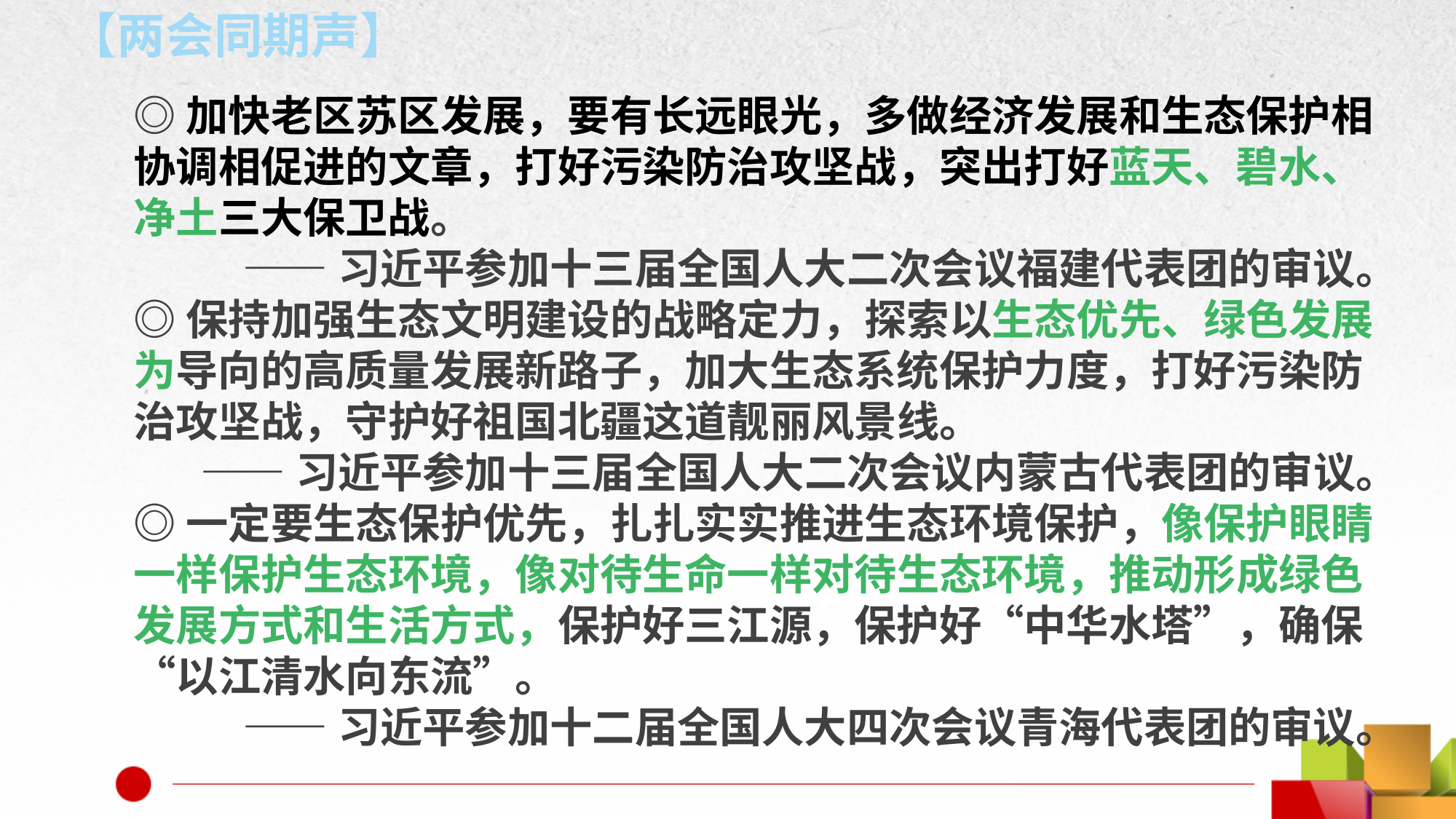

【两会同期声】
◎加快老区苏区发展，要有长远眼光，多做经济发展和生态保护相协调相促进的文章，打好污染防治攻坚战，突出打好蓝天、碧水、净土三大保卫战。
      ——习近平参加十三届全国人大二次会议福建代表团的审议。
◎保持加强生态文明建设的战略定力，探索以生态优先、绿色发展为导向的高质量发展新路子，加大生态系统保护力度，打好污染防治攻坚战，守护好祖国北疆这道靓丽风景线。
——习近平参加十三届全国人大二次会议内蒙古代表团的审议。
◎一定要生态保护优先，扎扎实实推进生态环境保护，像保护眼睛一样保护生态环境，像对待生命一样对待生态环境，推动形成绿色发展方式和生活方式，保护好三江源，保护好“中华水塔”，确保“以江清水向东流”。
——习近平参加十二届全国人大四次会议青海代表团的审议。